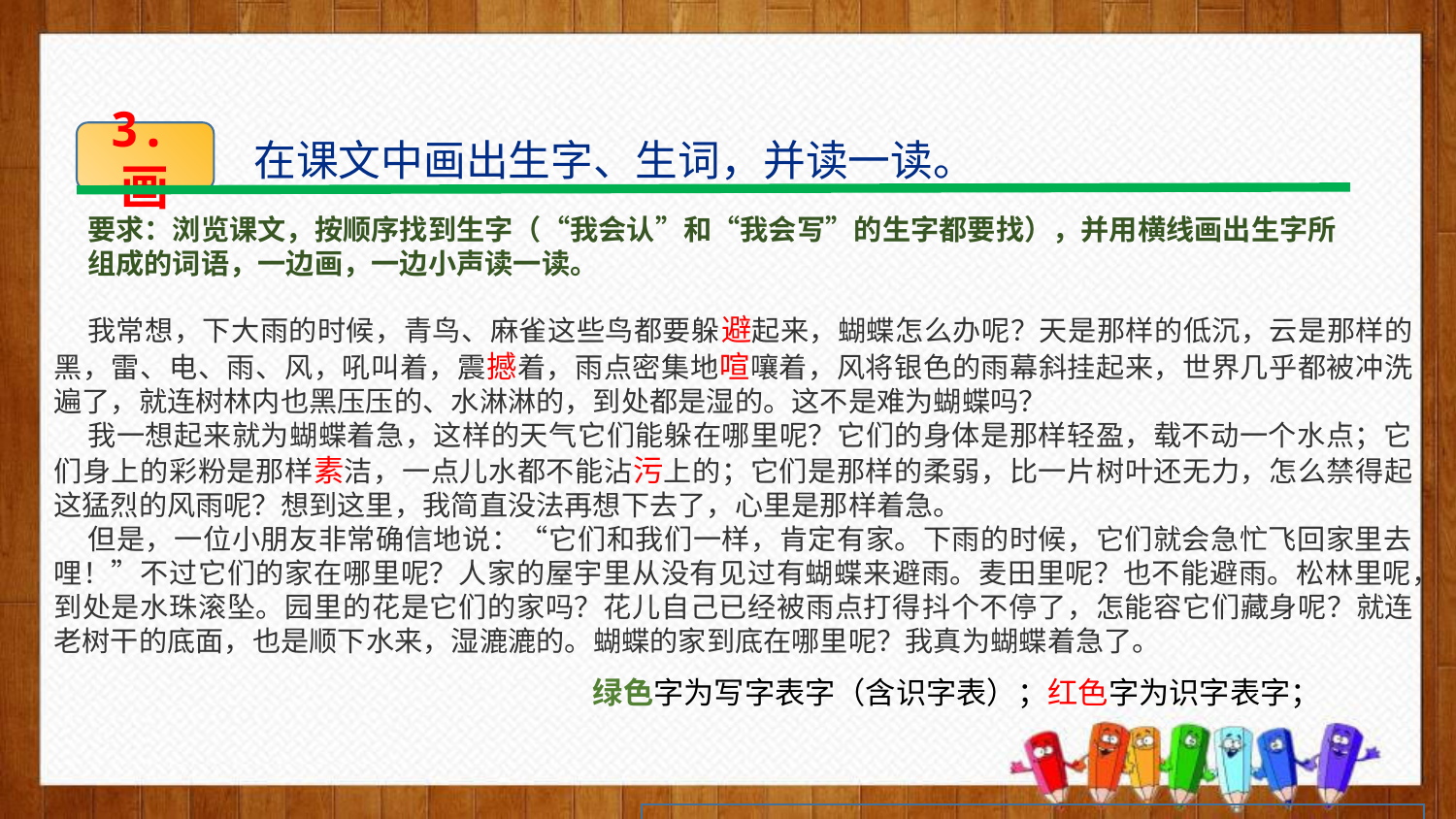

3.画
在课文中画出生字、生词，并读一读。
要求：浏览课文，按顺序找到生字（“我会认”和“我会写”的生字都要找），并用横线画出生字所组成的词语，一边画，一边小声读一读。
    我常想，下大雨的时候，青鸟、麻雀这些鸟都要躲避起来，蝴蝶怎么办呢？天是那样的低沉，云是那样的黑，雷、电、雨、风，吼叫着，震撼着，雨点密集地喧嚷着，风将银色的雨幕斜挂起来，世界几乎都被冲洗遍了，就连树林内也黑压压的、水淋淋的，到处都是湿的。这不是难为蝴蝶吗？
    我一想起来就为蝴蝶着急，这样的天气它们能躲在哪里呢？它们的身体是那样轻盈，载不动一个水点；它们身上的彩粉是那样素洁，一点儿水都不能沾污上的；它们是那样的柔弱，比一片树叶还无力，怎么禁得起这猛烈的风雨呢？想到这里，我简直没法再想下去了，心里是那样着急。
    但是，一位小朋友非常确信地说：“它们和我们一样，肯定有家。下雨的时候，它们就会急忙飞回家里去哩！”不过它们的家在哪里呢？人家的屋宇里从没有见过有蝴蝶来避雨。麦田里呢？也不能避雨。松林里呢，到处是水珠滚坠。园里的花是它们的家吗？花儿自己已经被雨点打得抖个不停了，怎能容它们藏身呢？就连老树干的底面，也是顺下水来，湿漉漉的。蝴蝶的家到底在哪里呢？我真为蝴蝶着急了。
绿色字为写字表字（含识字表）；红色字为识字表字；